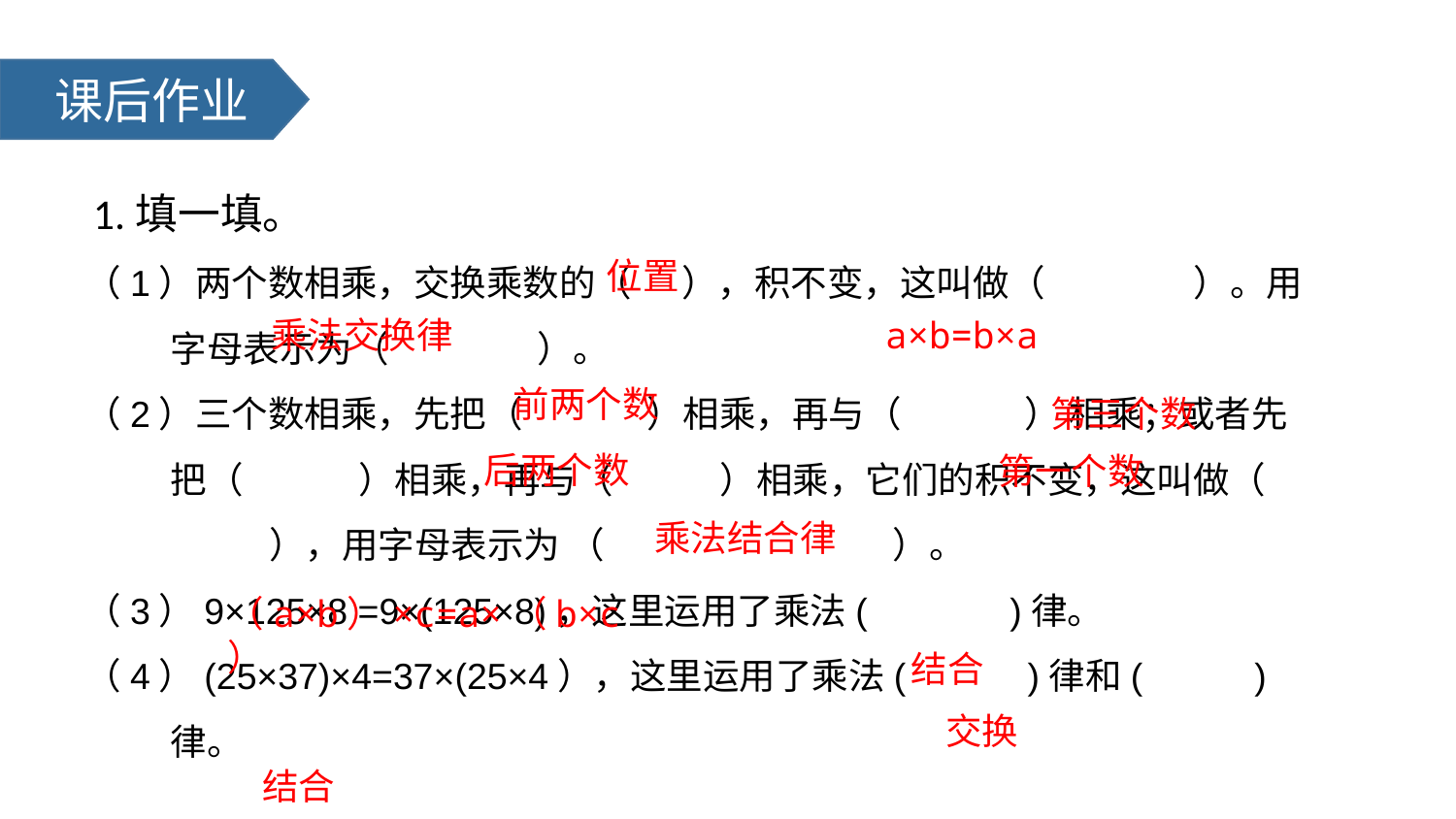

课后作业
1.填一填。
（1）两个数相乘，交换乘数的（      ），积不变，这叫做（                  ）。用字母表示为（                  ）。
（2）三个数相乘，先把（               ）相乘，再与（               ） 相乘；或者先把（              ）相乘，再与（             ）相乘，它们的积不变，这叫做（                 ），用字母表示为 （                                   ）。
（3）9×125×8 =9×(125×8)，这里运用了乘法(              )律。
（4）(25×37)×4=37×(25×4），这里运用了乘法(            )律和(           )律。
位置
a×b=b×a
乘法交换律
前两个数
第三个数
后两个数
第一个数
乘法结合律
（a×b）×c=a×（b×c）
结合
交换
结合